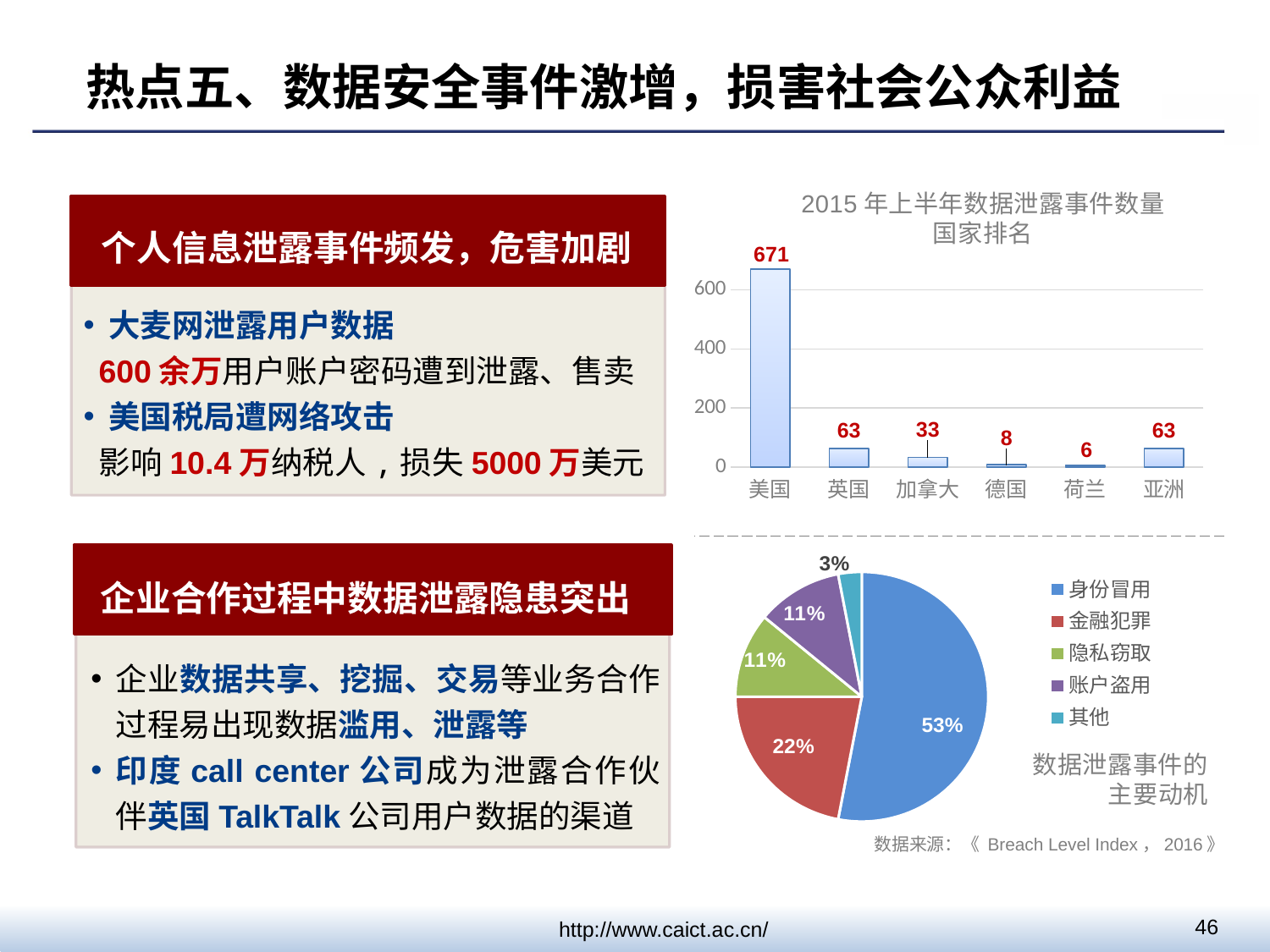

热点五、数据安全事件激增，损害社会公众利益
2015年上半年数据泄露事件数量
国家排名

### Chart

| Category | 2016年上半年数据泄露事件数量的国家排名 |
|---|---|
| 美国 | 671.0 |
| 英国 | 63.0 |
| 加拿大 | 33.0 |
| 德国 | 8.0 |
| 荷兰 | 6.0 |
| 亚洲 | 63.0 |
个人信息泄露事件频发，危害加剧

大麦网泄露用户数据
600余万用户账户密码遭到泄露、售卖
美国税局遭网络攻击
影响10.4万纳税人,损失5000万美元

### Chart

| Category | 销售额 |
|---|---|
| 身份冒用 | 0.53 |
| 金融犯罪 | 0.22 |
| 隐私窃取 | 0.11 |
| 账户盗用 | 0.11 |
| 其他 | 0.030000000000000002 |

企业合作过程中数据泄露隐患突出

企业数据共享、挖掘、交易等业务合作过程易出现数据滥用、泄露等
印度call center公司成为泄露合作伙伴英国TalkTalk公司用户数据的渠道
数据泄露事件的
主要动机
数据来源：《 Breach Level Index，2016》